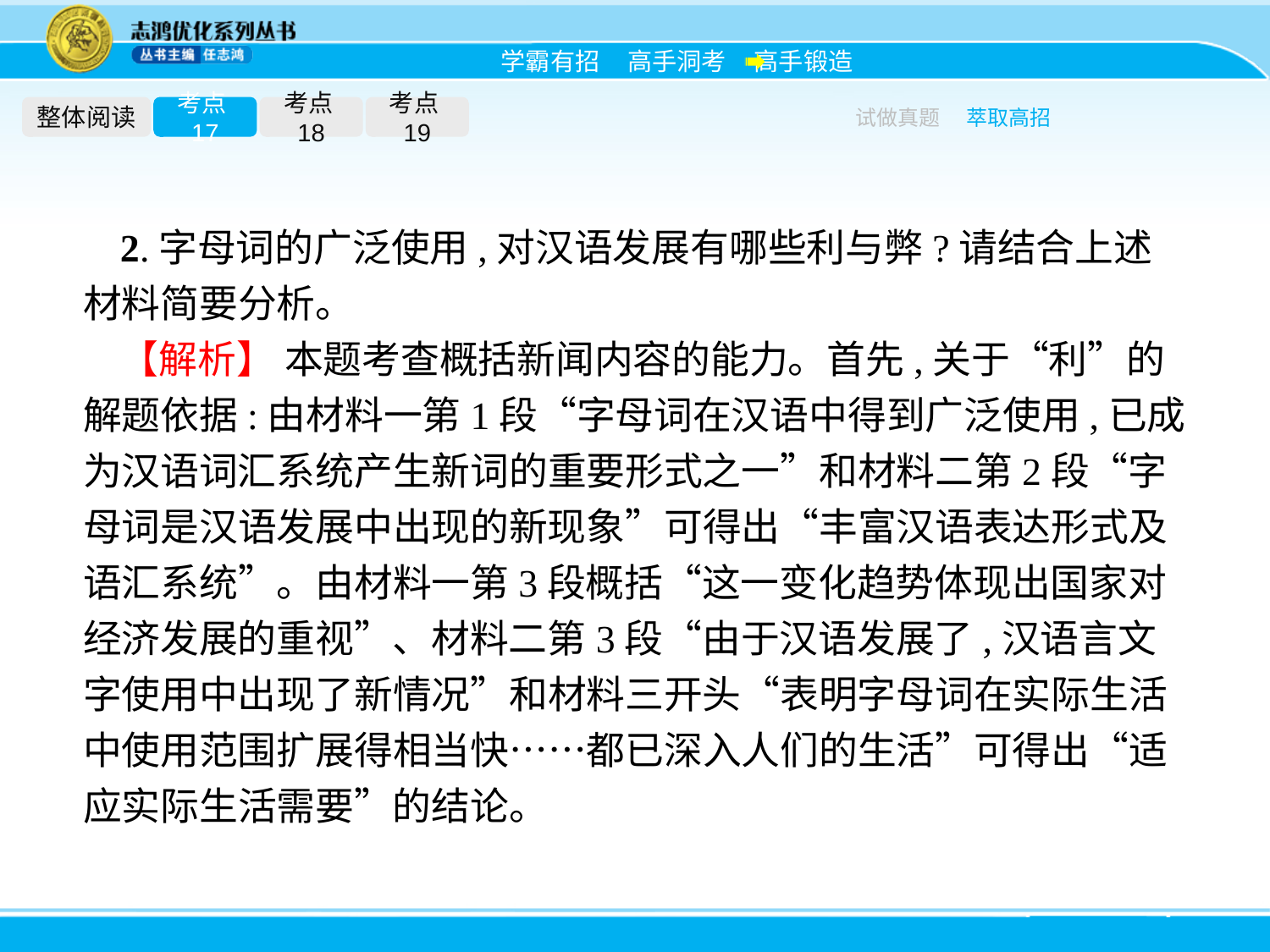

整体阅读
考点17
考点18
考点19
试做真题
萃取高招
2.字母词的广泛使用,对汉语发展有哪些利与弊?请结合上述材料简要分析。
【解析】 本题考查概括新闻内容的能力。首先,关于“利”的解题依据:由材料一第1段“字母词在汉语中得到广泛使用,已成为汉语词汇系统产生新词的重要形式之一”和材料二第2段“字母词是汉语发展中出现的新现象”可得出“丰富汉语表达形式及语汇系统”。由材料一第3段概括“这一变化趋势体现出国家对经济发展的重视”、材料二第3段“由于汉语发展了,汉语言文字使用中出现了新情况”和材料三开头“表明字母词在实际生活中使用范围扩展得相当快……都已深入人们的生活”可得出“适应实际生活需要”的结论。